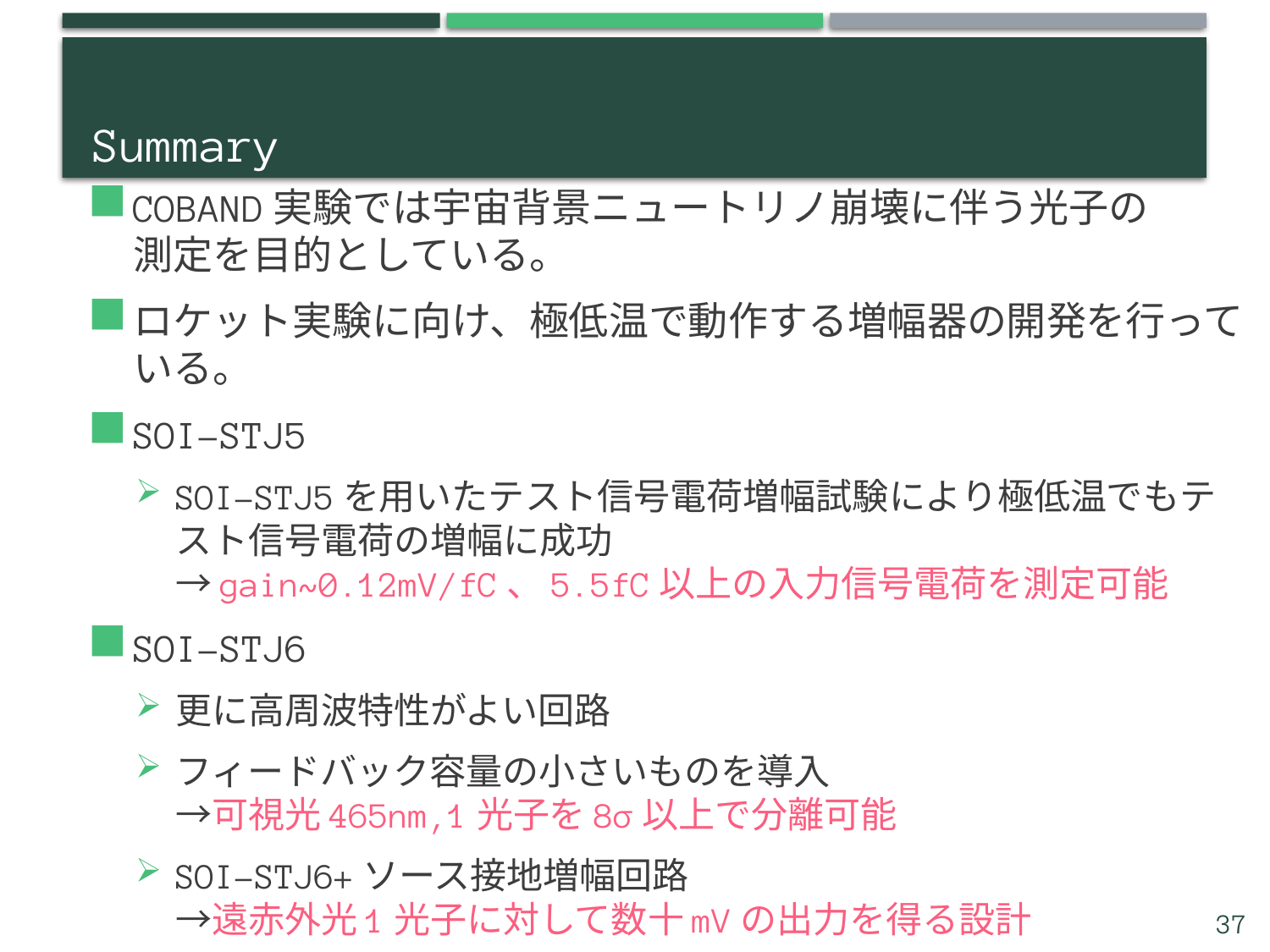

# Summary
COBAND実験では宇宙背景ニュートリノ崩壊に伴う光子の
測定を目的としている。
ロケット実験に向け、極低温で動作する増幅器の開発を行っている。
SOI-STJ5
SOI-STJ5を用いたテスト信号電荷増幅試験により極低温でもテスト信号電荷の増幅に成功
→gain~0.12mV/fC、5.5fC以上の入力信号電荷を測定可能
SOI-STJ6
更に高周波特性がよい回路
フィードバック容量の小さいものを導入
→可視光465nm,1光子を8σ以上で分離可能
SOI-STJ6+ソース接地増幅回路
→遠赤外光1光子に対して数十mVの出力を得る設計
37